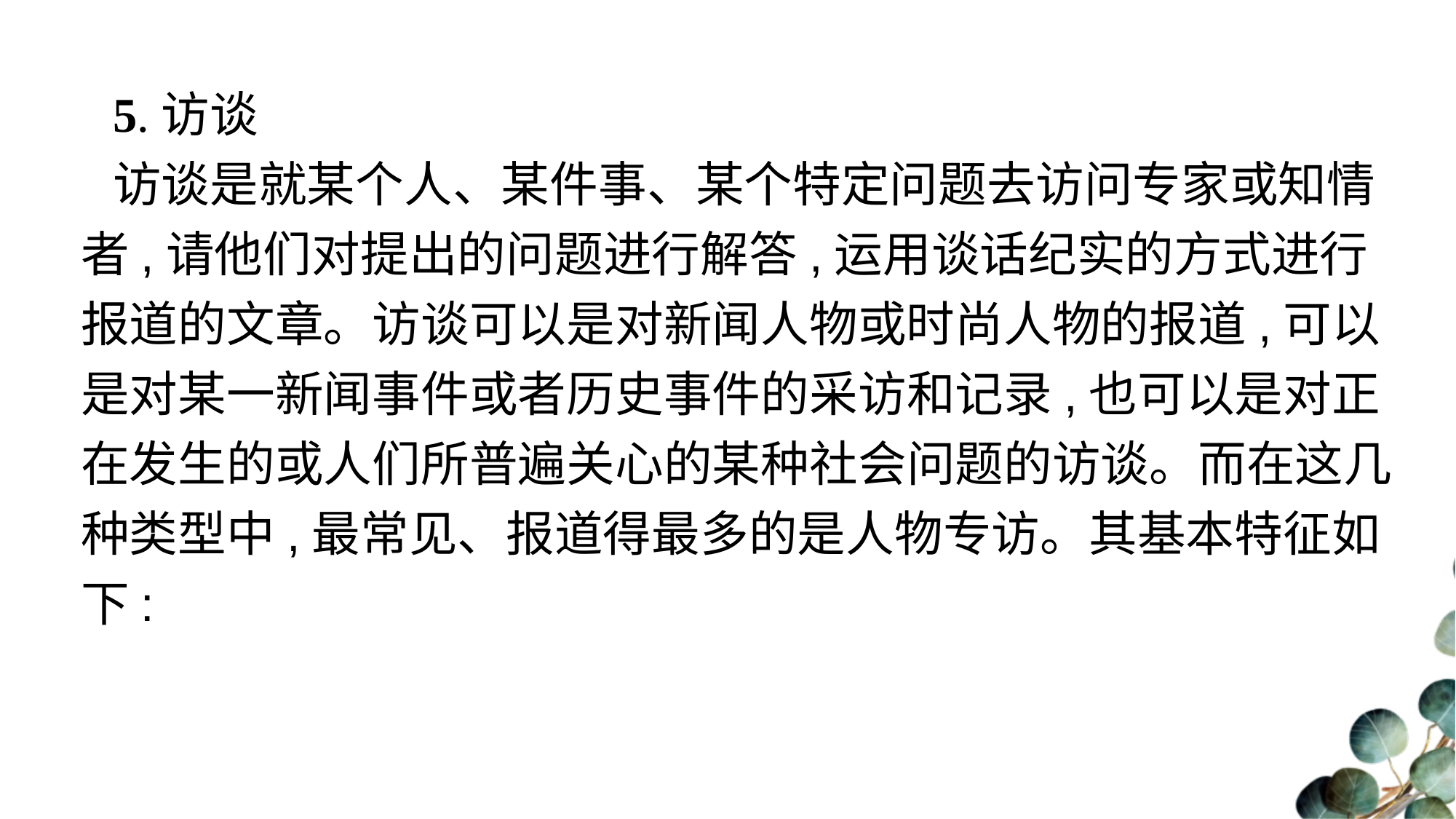

5.访谈
访谈是就某个人、某件事、某个特定问题去访问专家或知情者,请他们对提出的问题进行解答,运用谈话纪实的方式进行报道的文章。访谈可以是对新闻人物或时尚人物的报道,可以是对某一新闻事件或者历史事件的采访和记录,也可以是对正在发生的或人们所普遍关心的某种社会问题的访谈。而在这几种类型中,最常见、报道得最多的是人物专访。其基本特征如下: